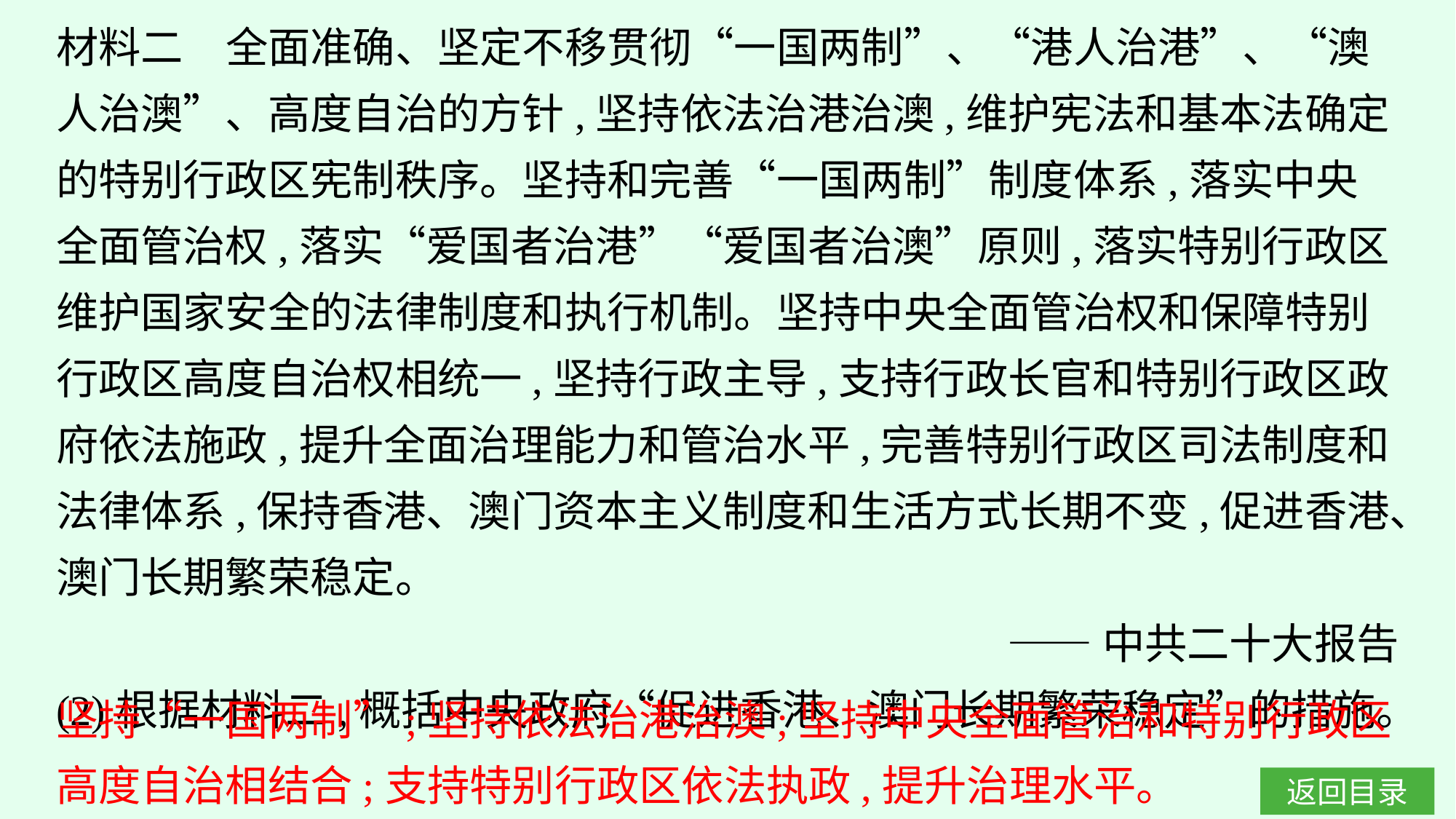

材料二　全面准确、坚定不移贯彻“一国两制”、“港人治港”、“澳人治澳”、高度自治的方针,坚持依法治港治澳,维护宪法和基本法确定的特别行政区宪制秩序。坚持和完善“一国两制”制度体系,落实中央全面管治权,落实“爱国者治港”“爱国者治澳”原则,落实特别行政区维护国家安全的法律制度和执行机制。坚持中央全面管治权和保障特别行政区高度自治权相统一,坚持行政主导,支持行政长官和特别行政区政府依法施政,提升全面治理能力和管治水平,完善特别行政区司法制度和法律体系,保持香港、澳门资本主义制度和生活方式长期不变,促进香港、澳门长期繁荣稳定。
——中共二十大报告
(2)根据材料二,概括中央政府“促进香港、澳门长期繁荣稳定”的措施。
坚持“一国两制”;坚持依法治港治澳;坚持中央全面管治和特别行政区高度自治相结合;支持特别行政区依法执政,提升治理水平。